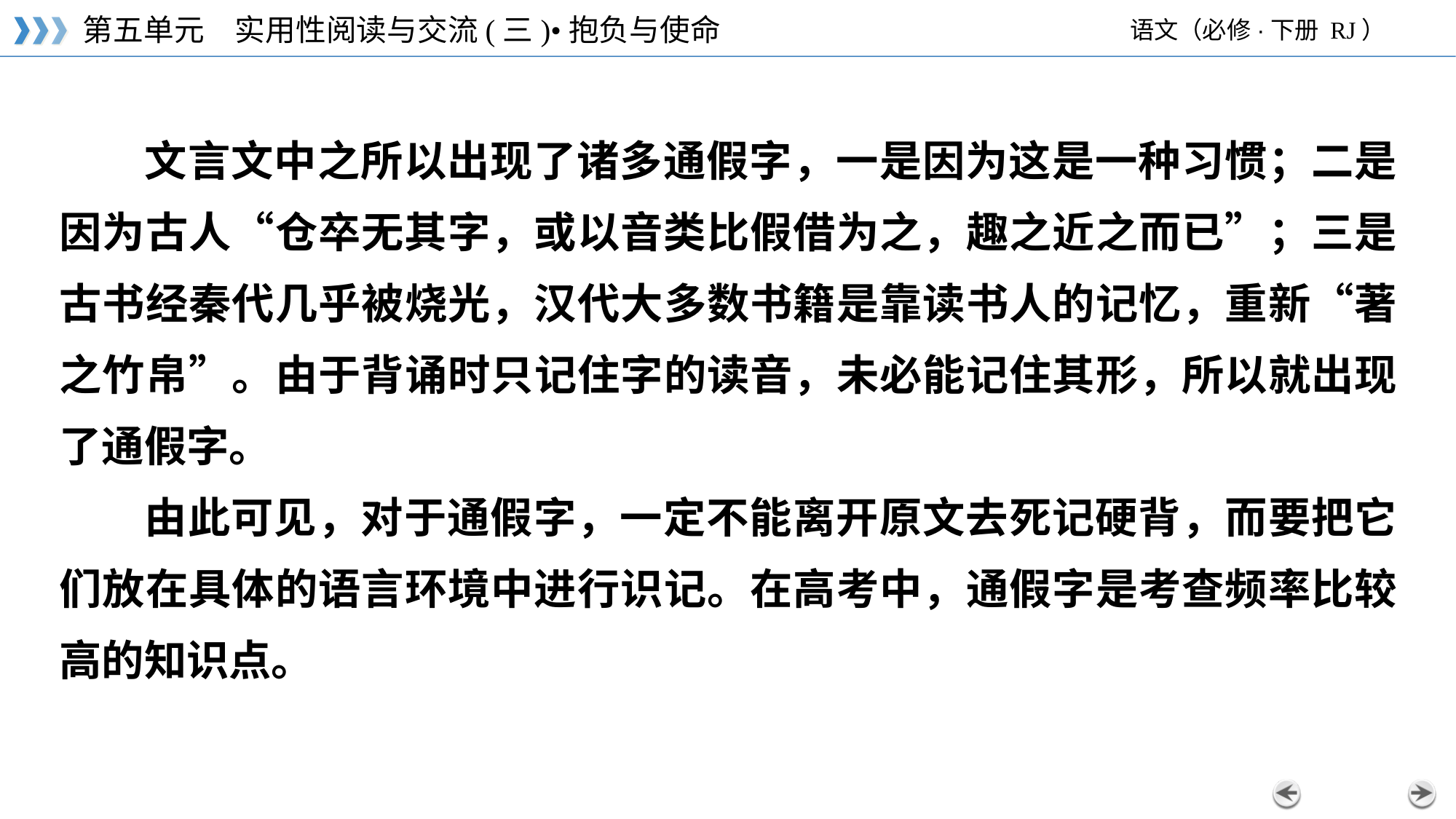

文言文中之所以出现了诸多通假字，一是因为这是一种习惯；二是因为古人“仓卒无其字，或以音类比假借为之，趣之近之而已”；三是古书经秦代几乎被烧光，汉代大多数书籍是靠读书人的记忆，重新“著之竹帛”。由于背诵时只记住字的读音，未必能记住其形，所以就出现了通假字。
由此可见，对于通假字，一定不能离开原文去死记硬背，而要把它们放在具体的语言环境中进行识记。在高考中，通假字是考查频率比较高的知识点。